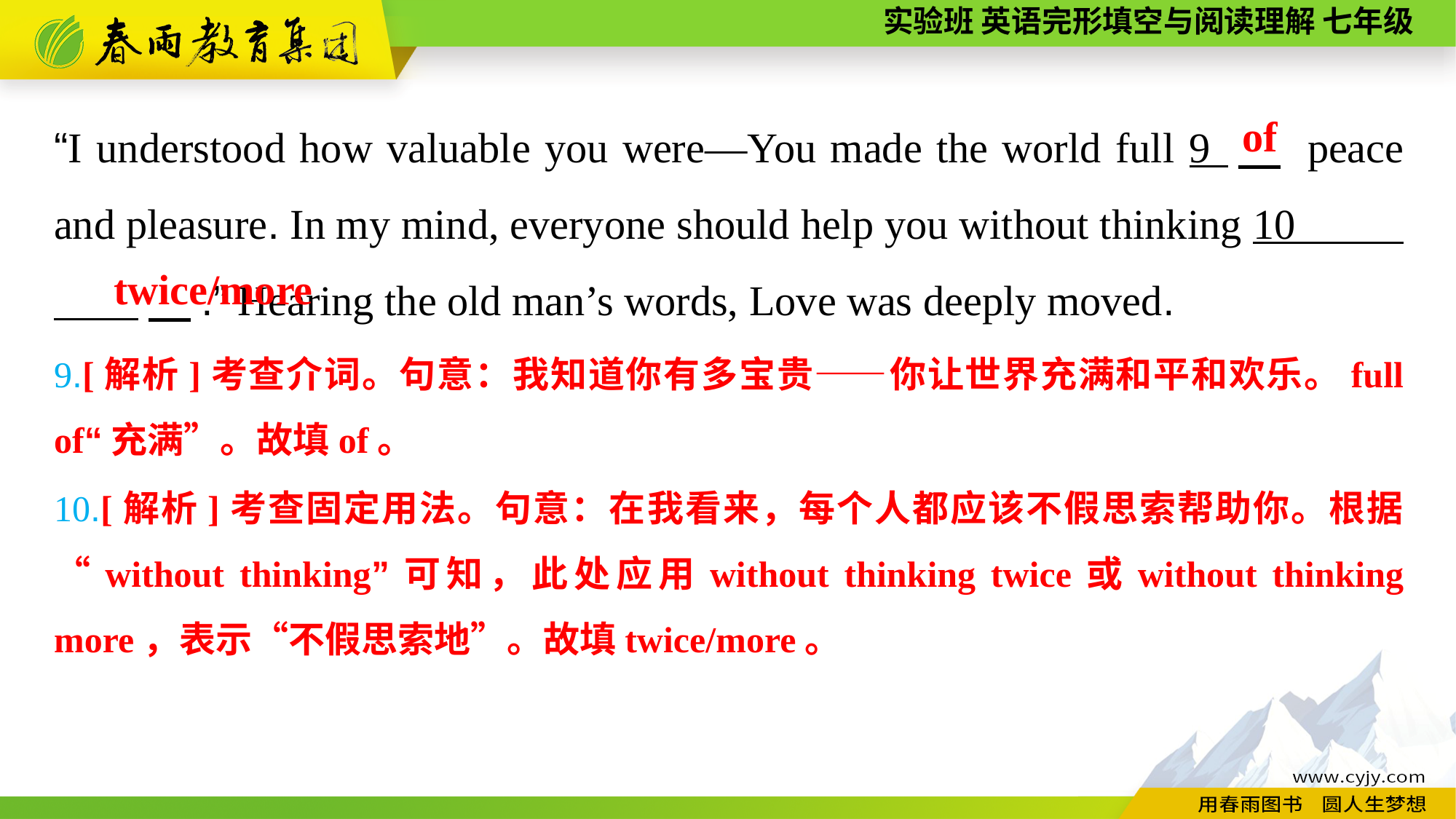

“I understood how valuable you were—You made the world full 9 　 peace and pleasure. In my mind, everyone should help you without thinking 10                   　.” Hearing the old man’s words, Love was deeply moved.
 of
twice/more
9.[解析]考查介词。句意：我知道你有多宝贵——你让世界充满和平和欢乐。full of“充满”。故填of。
10.[解析]考查固定用法。句意：在我看来，每个人都应该不假思索帮助你。根据“without thinking”可知，此处应用without thinking twice或without thinking more，表示“不假思索地”。故填twice/more。